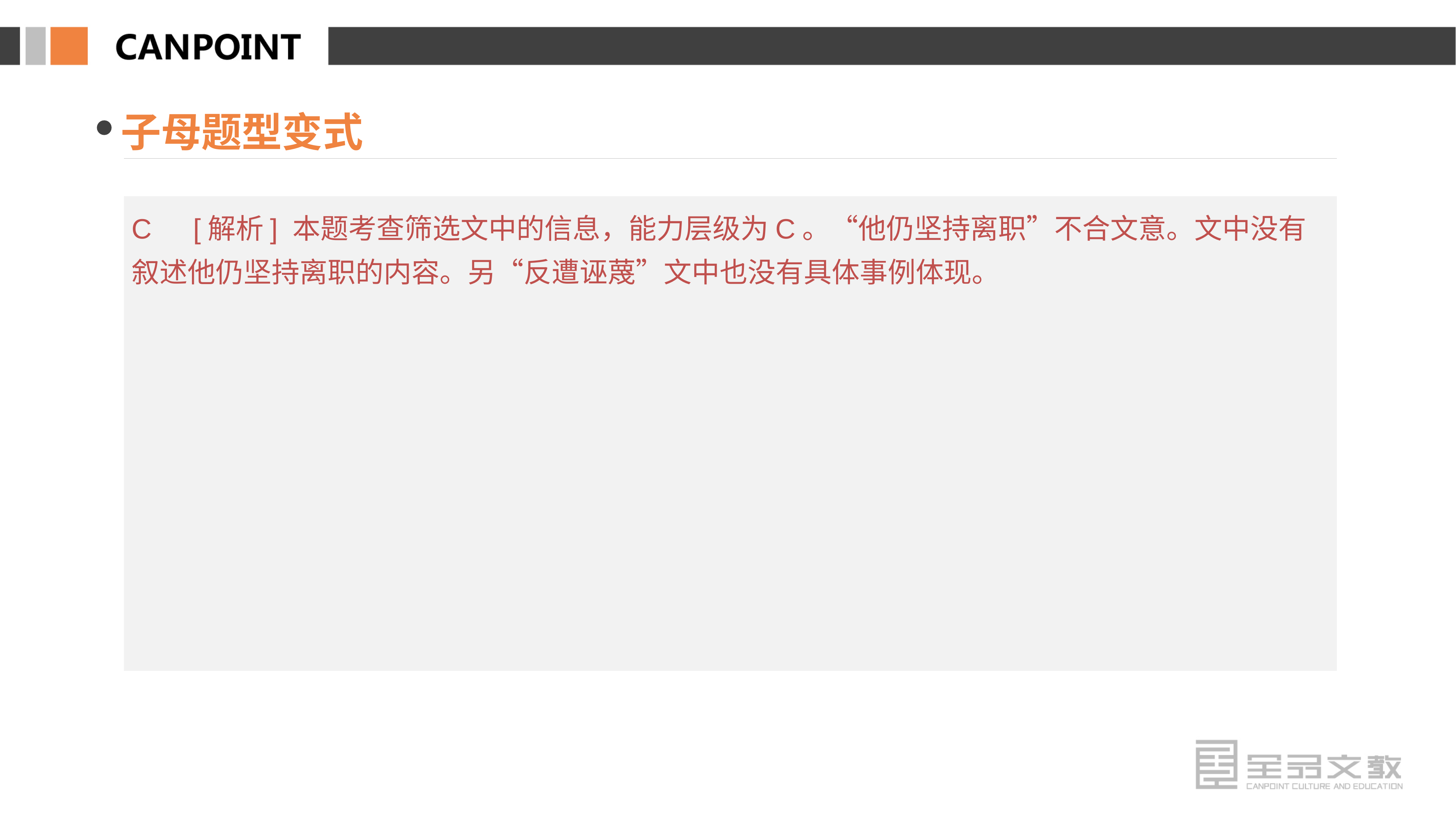

子母题型变式

C　[解析] 本题考查筛选文中的信息，能力层级为C。“他仍坚持离职”不合文意。文中没有叙述他仍坚持离职的内容。另“反遭诬蔑”文中也没有具体事例体现。